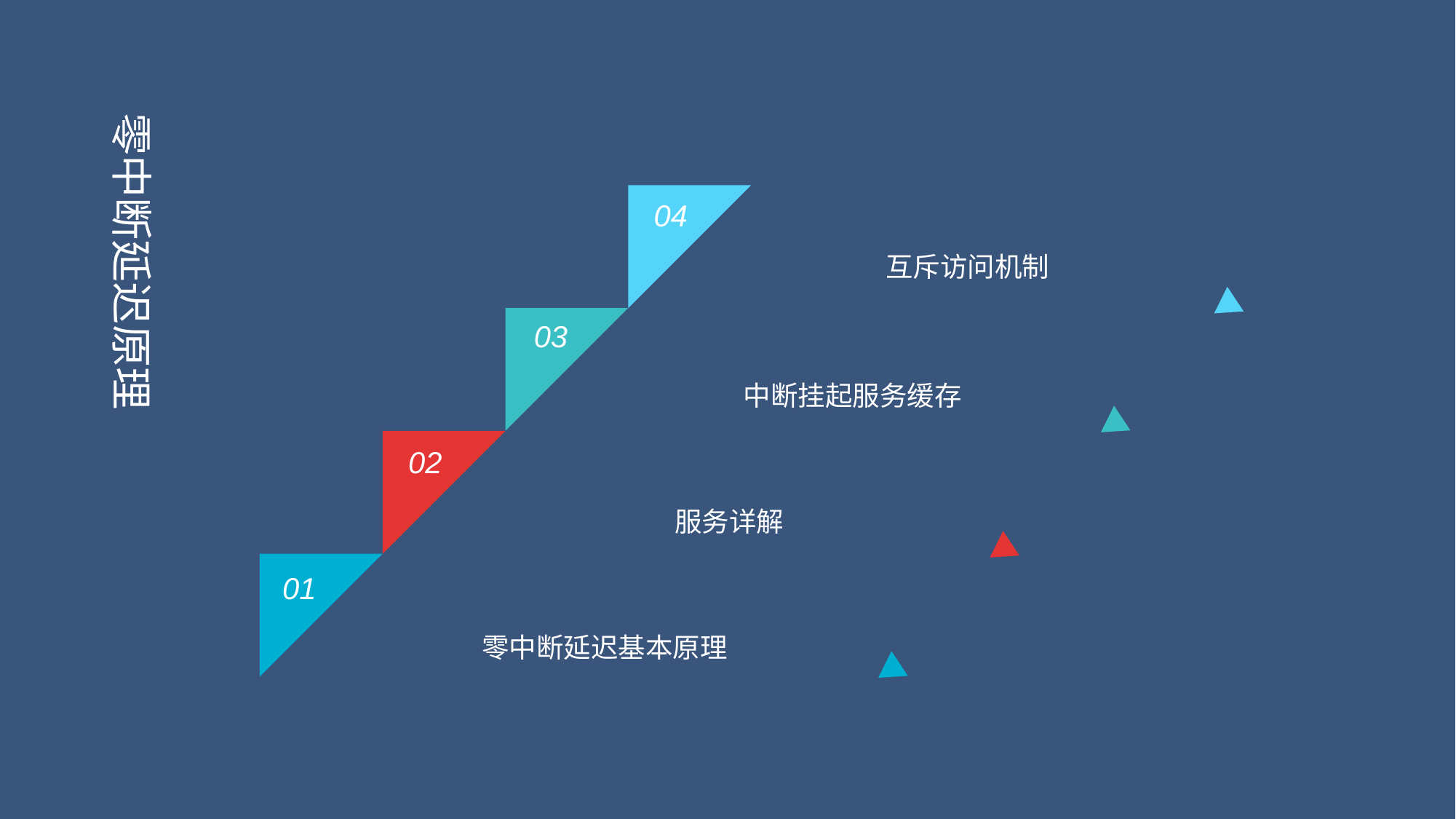

零中断延迟原理
04

互斥访问机制

03

中断挂起服务缓存

02
服务详解

01
零中断延迟基本原理